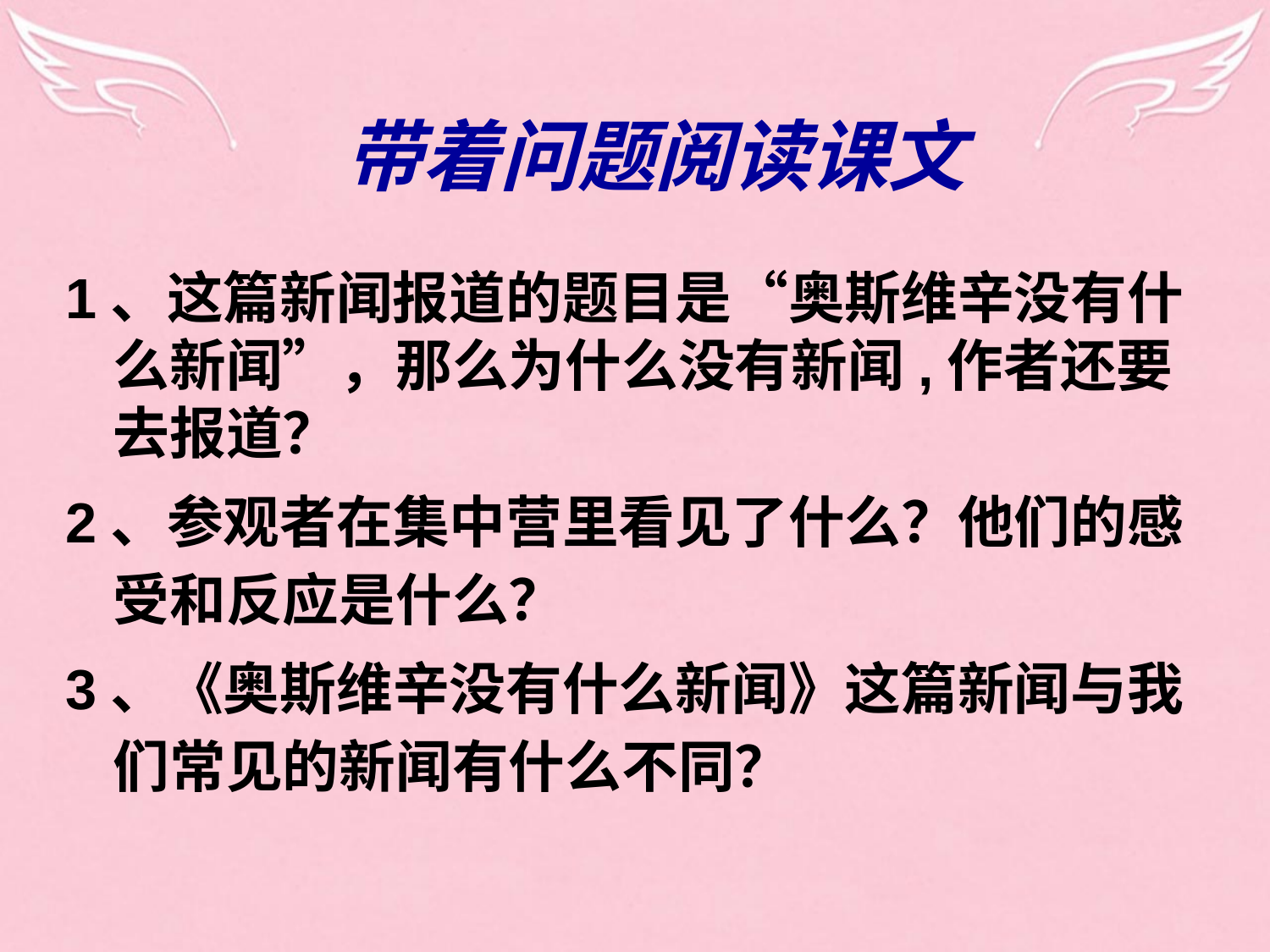

# 带着问题阅读课文

1、这篇新闻报道的题目是“奥斯维辛没有什么新闻”，那么为什么没有新闻,作者还要去报道？
2、参观者在集中营里看见了什么？他们的感受和反应是什么？
3、《奥斯维辛没有什么新闻》这篇新闻与我们常见的新闻有什么不同？